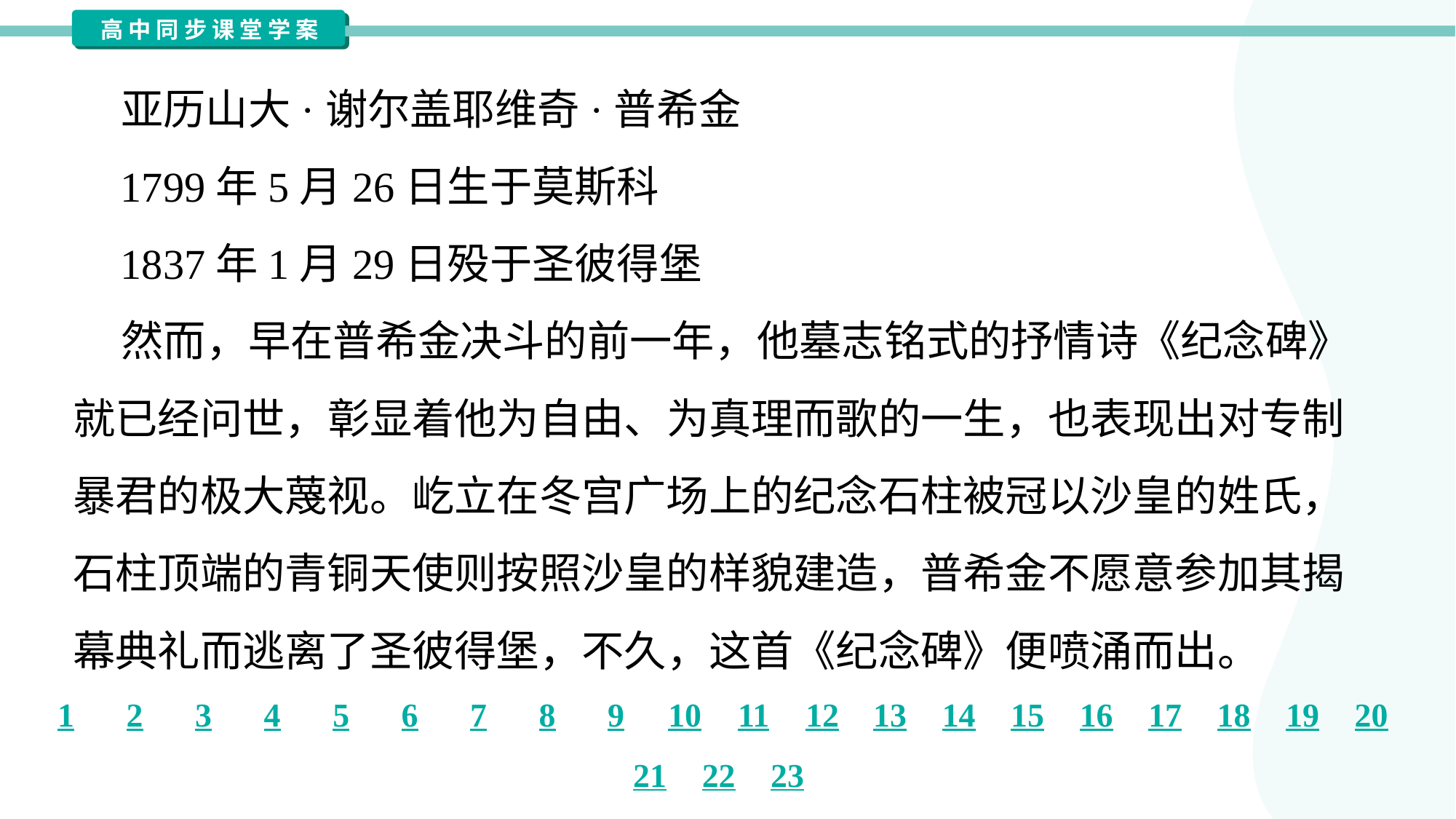

亚历山大·谢尔盖耶维奇·普希金
    1799年5月26日生于莫斯科
    1837年1月29日殁于圣彼得堡
    然而，早在普希金决斗的前一年，他墓志铭式的抒情诗《纪念碑》
就已经问世，彰显着他为自由、为真理而歌的一生，也表现出对专制
暴君的极大蔑视。屹立在冬宫广场上的纪念石柱被冠以沙皇的姓氏，
石柱顶端的青铜天使则按照沙皇的样貌建造，普希金不愿意参加其揭
幕典礼而逃离了圣彼得堡，不久，这首《纪念碑》便喷涌而出。